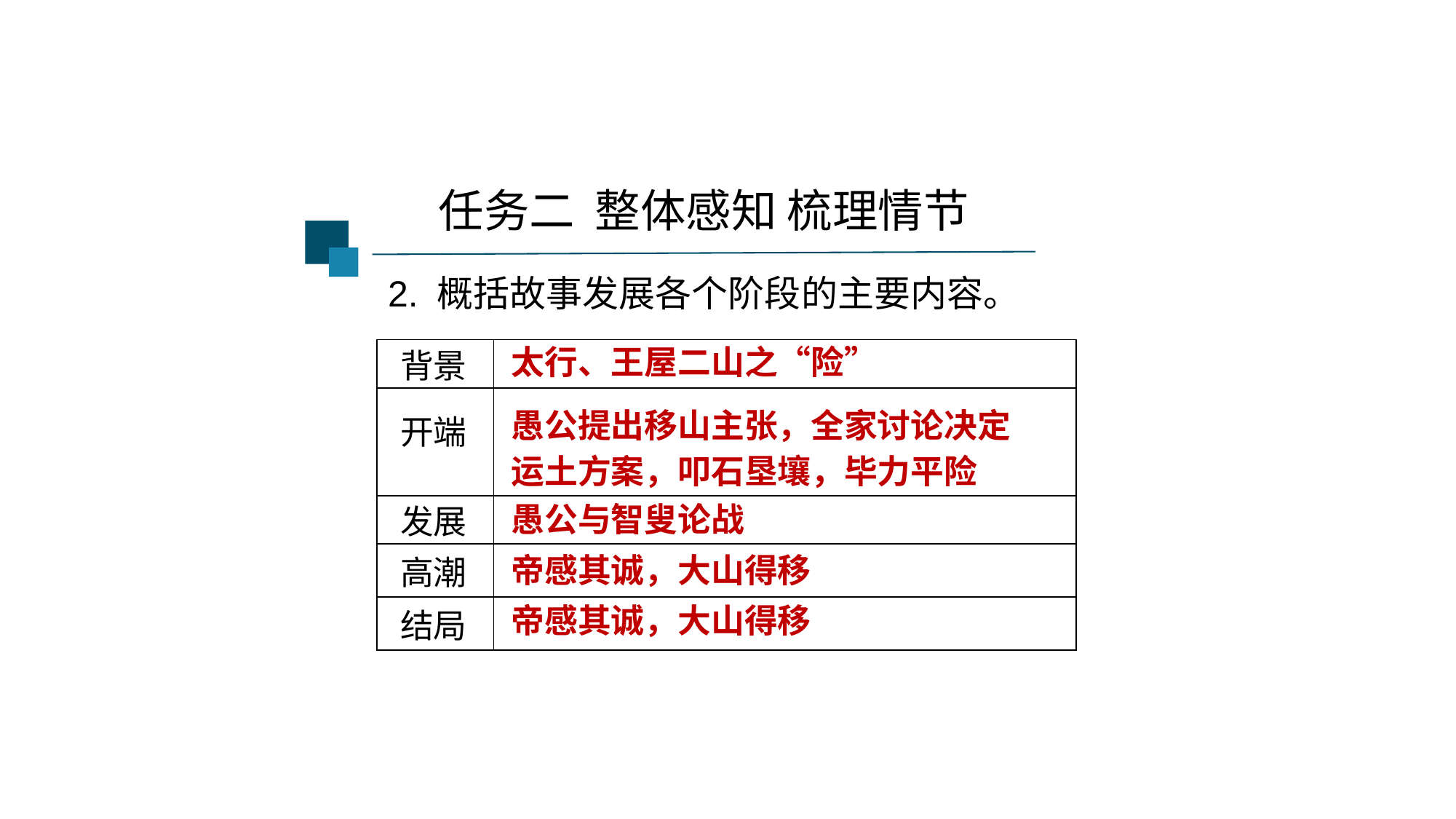

任务二  整体感知 梳理情节

2. 概括故事发展各个阶段的主要内容。
| 背景 |  |
| --- | --- |
| 开端 |  |
| 发展 |  |
| 高潮 |  |
| 结局 |  |
太行、王屋二山之“险”
愚公提出移山主张，全家讨论决定
运土方案，叩石垦壤，毕力平险
愚公与智叟论战
帝感其诚，大山得移
帝感其诚，大山得移